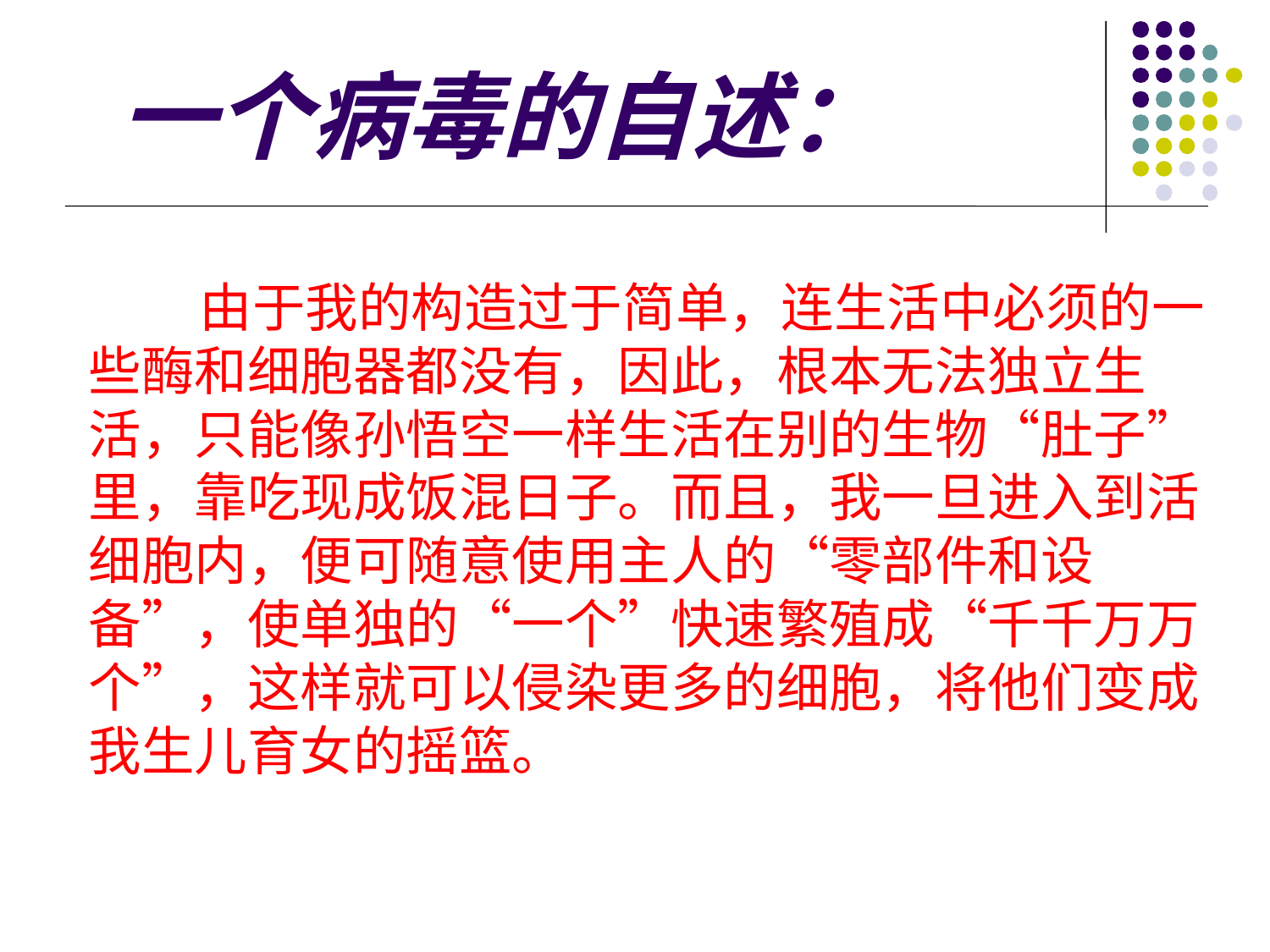

# 一个病毒的自述：
　　　由于我的构造过于简单，连生活中必须的一些酶和细胞器都没有，因此，根本无法独立生活，只能像孙悟空一样生活在别的生物“肚子”里，靠吃现成饭混日子。而且，我一旦进入到活细胞内，便可随意使用主人的“零部件和设备”，使单独的“一个”快速繁殖成“千千万万个”，这样就可以侵染更多的细胞，将他们变成我生儿育女的摇篮。